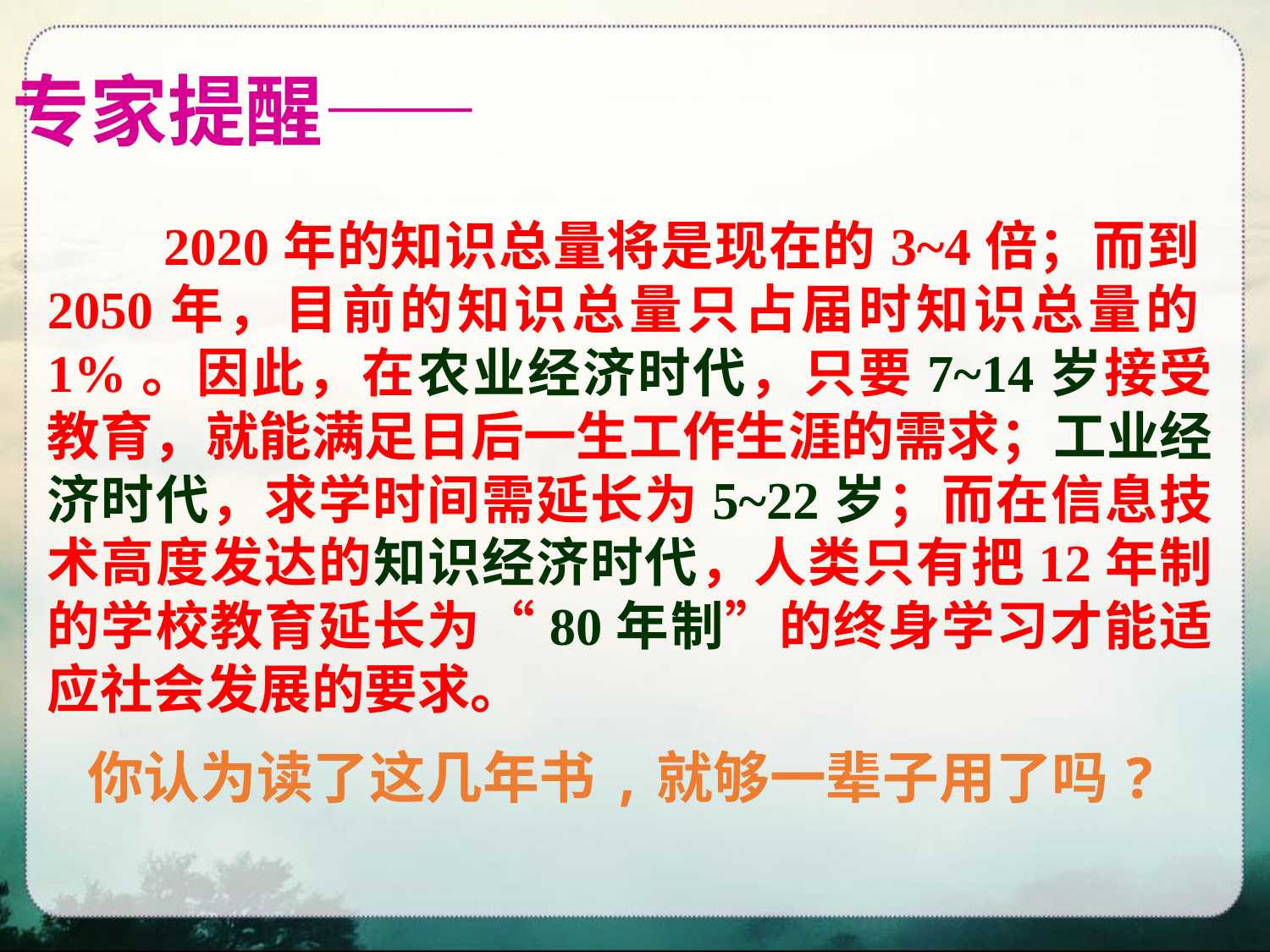

专家提醒——
        2020年的知识总量将是现在的3~4倍；而到2050年，目前的知识总量只占届时知识总量的1%。因此，在农业经济时代，只要7~14岁接受教育，就能满足日后一生工作生涯的需求；工业经济时代，求学时间需延长为5~22岁；而在信息技术高度发达的知识经济时代，人类只有把12年制的学校教育延长为“80年制”的终身学习才能适应社会发展的要求。
你认为读了这几年书,就够一辈子用了吗?